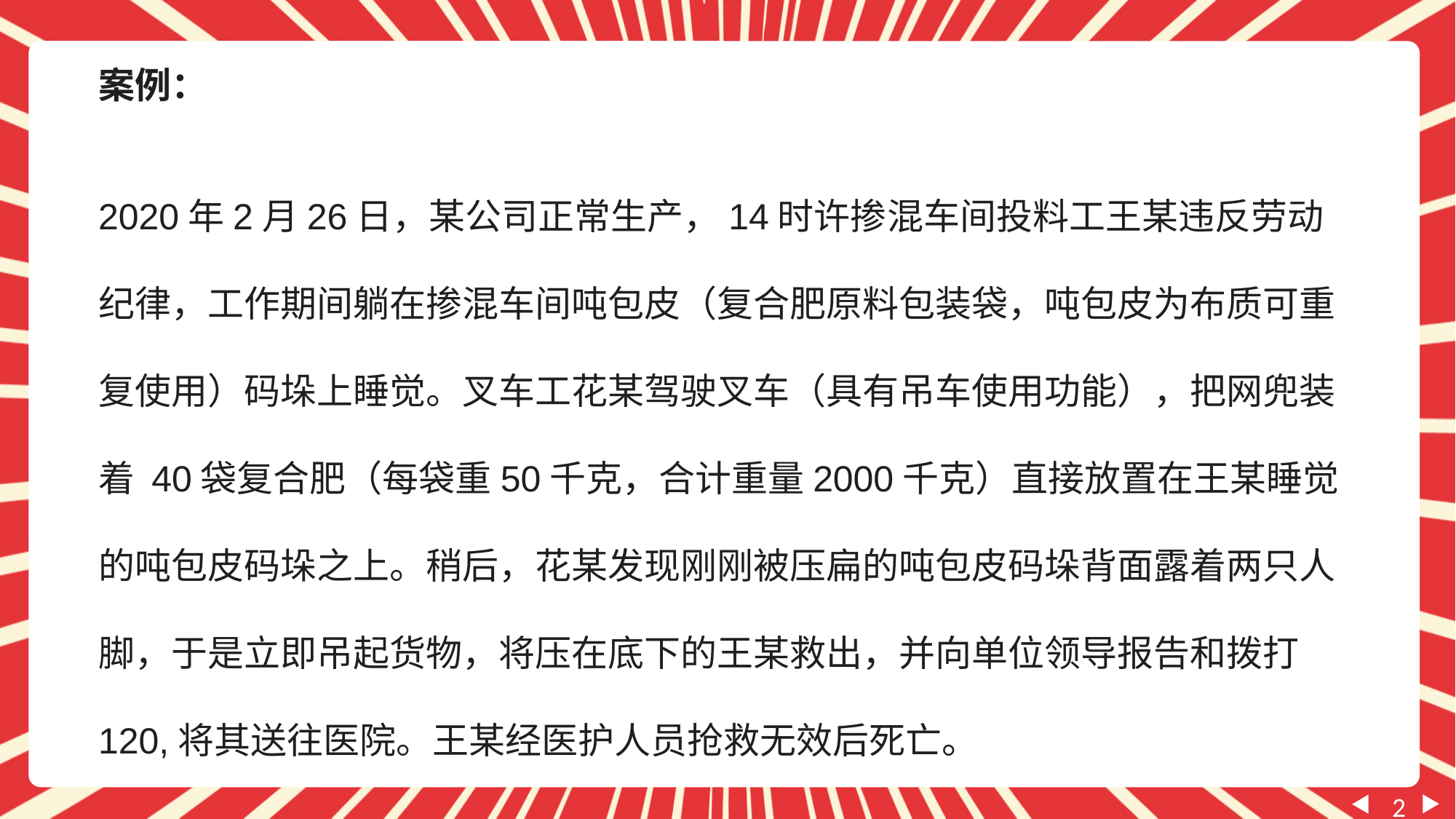

案例：

2020年2月26日，某公司正常生产，14时许掺混车间投料工王某违反劳动纪律，工作期间躺在掺混车间吨包皮（复合肥原料包装袋，吨包皮为布质可重复使用）码垛上睡觉。叉车工花某驾驶叉车（具有吊车使用功能），把网兜装着 40袋复合肥（每袋重50千克，合计重量2000千克）直接放置在王某睡觉的吨包皮码垛之上。稍后，花某发现刚刚被压扁的吨包皮码垛背面露着两只人脚，于是立即吊起货物，将压在底下的王某救出，并向单位领导报告和拨打120,将其送往医院。王某经医护人员抢救无效后死亡。